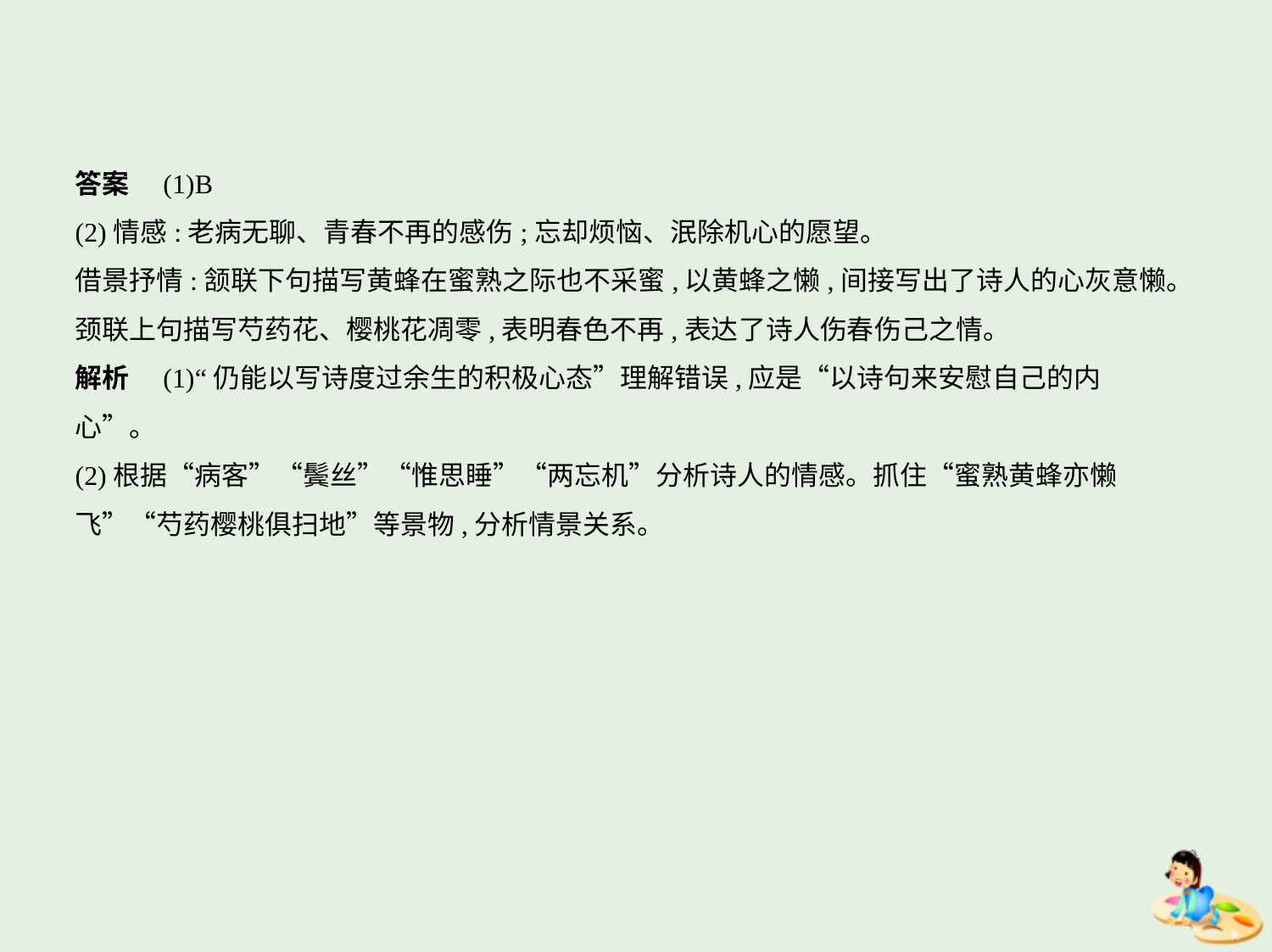

答案　(1)B
(2)情感:老病无聊、青春不再的感伤;忘却烦恼、泯除机心的愿望。
借景抒情:颔联下句描写黄蜂在蜜熟之际也不采蜜,以黄蜂之懒,间接写出了诗人的心灰意懒。
颈联上句描写芍药花、樱桃花凋零,表明春色不再,表达了诗人伤春伤己之情。
解析　(1)“仍能以写诗度过余生的积极心态”理解错误,应是“以诗句来安慰自己的内
心”。
(2)根据“病客”“鬓丝”“惟思睡”“两忘机”分析诗人的情感。抓住“蜜熟黄蜂亦懒
飞”“芍药樱桃俱扫地”等景物,分析情景关系。